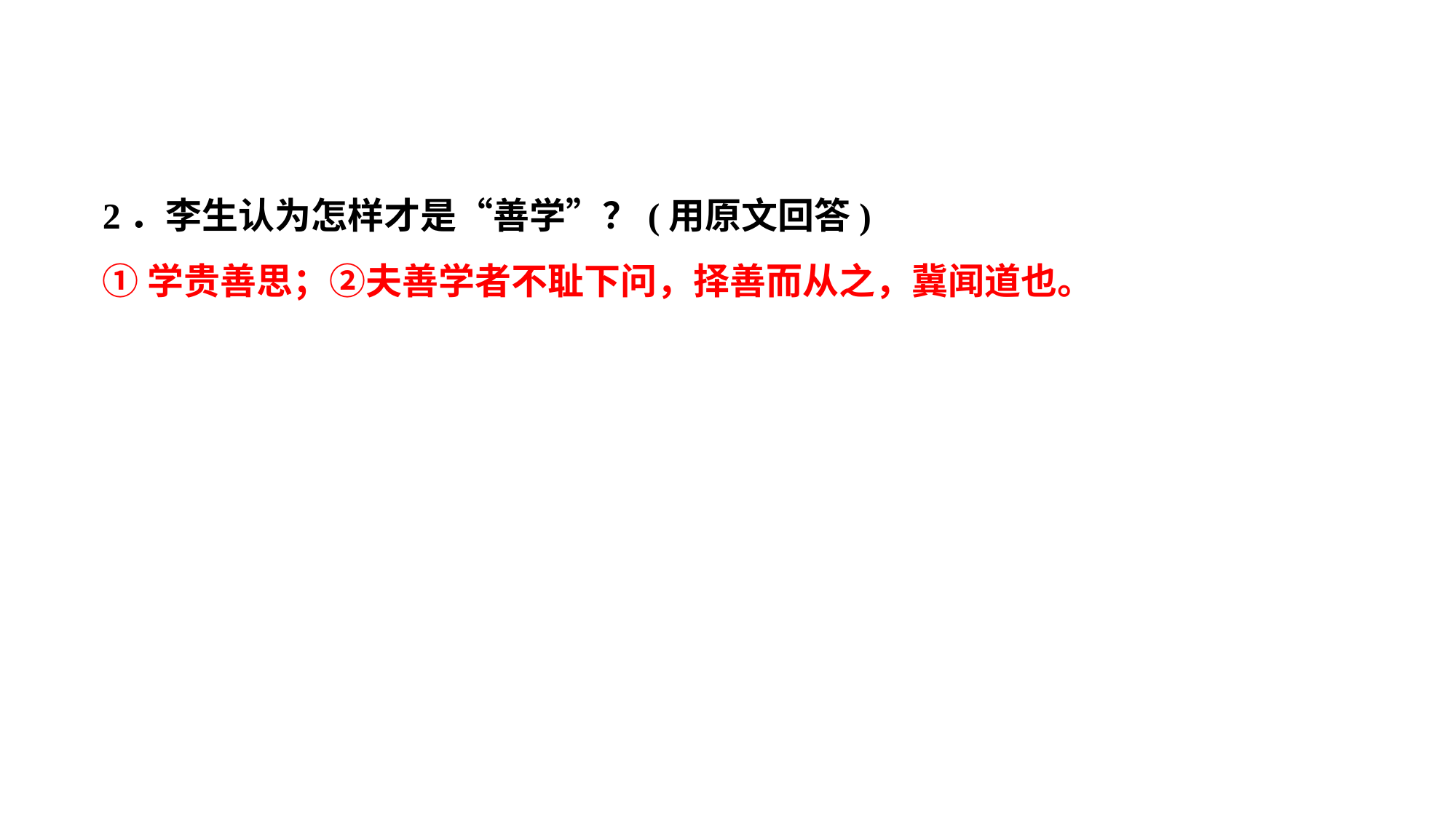

2．李生认为怎样才是“善学”？(用原文回答)
①学贵善思；②夫善学者不耻下问，择善而从之，冀闻道也。